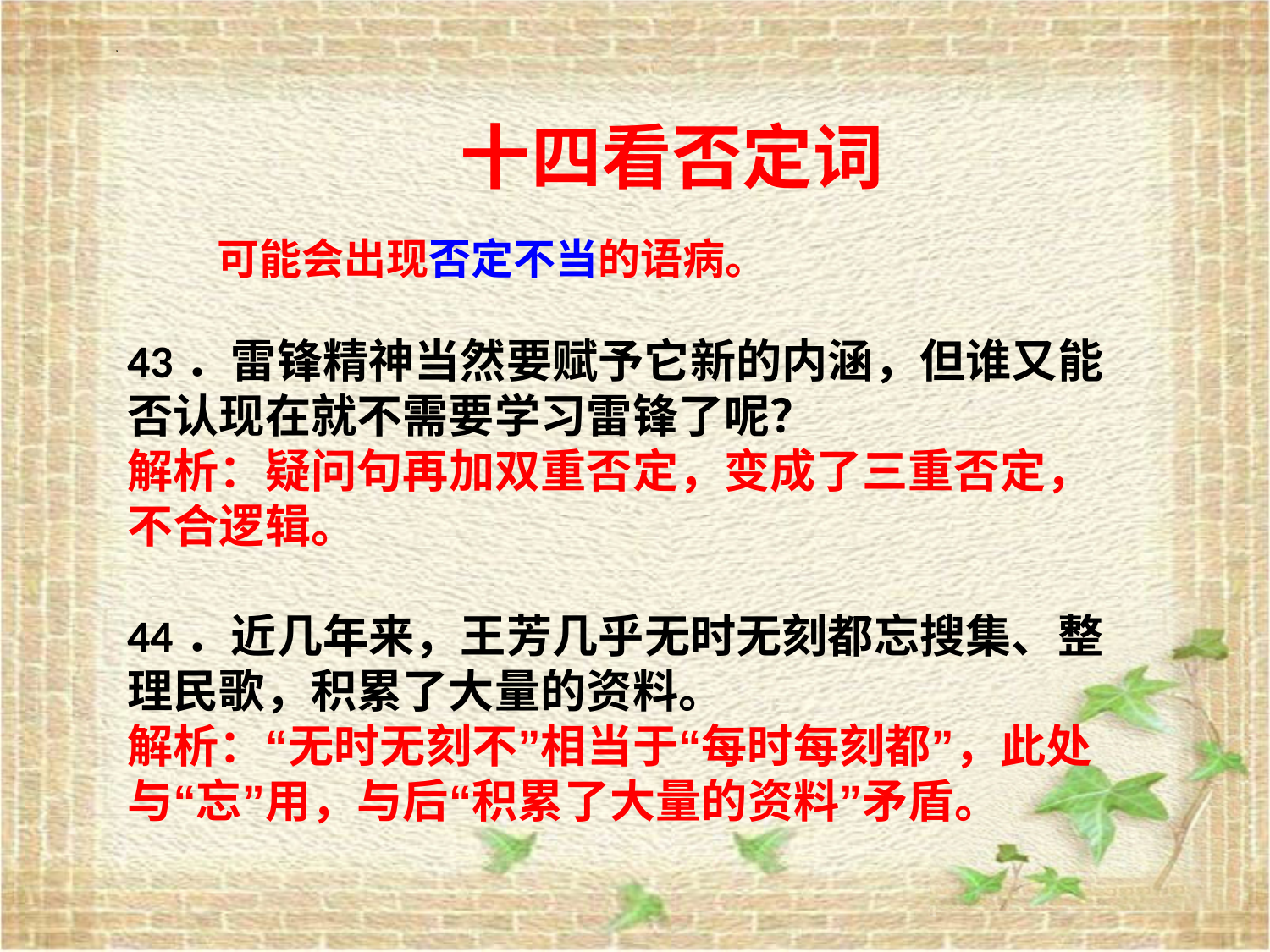

十四看否定词
可能会出现否定不当的语病。
43．雷锋精神当然要赋予它新的内涵，但谁又能否认现在就不需要学习雷锋了呢？
解析：疑问句再加双重否定，变成了三重否定，不合逻辑。

44．近几年来，王芳几乎无时无刻都忘搜集、整理民歌，积累了大量的资料。
解析：“无时无刻不”相当于“每时每刻都”，此处与“忘”用，与后“积累了大量的资料”矛盾。